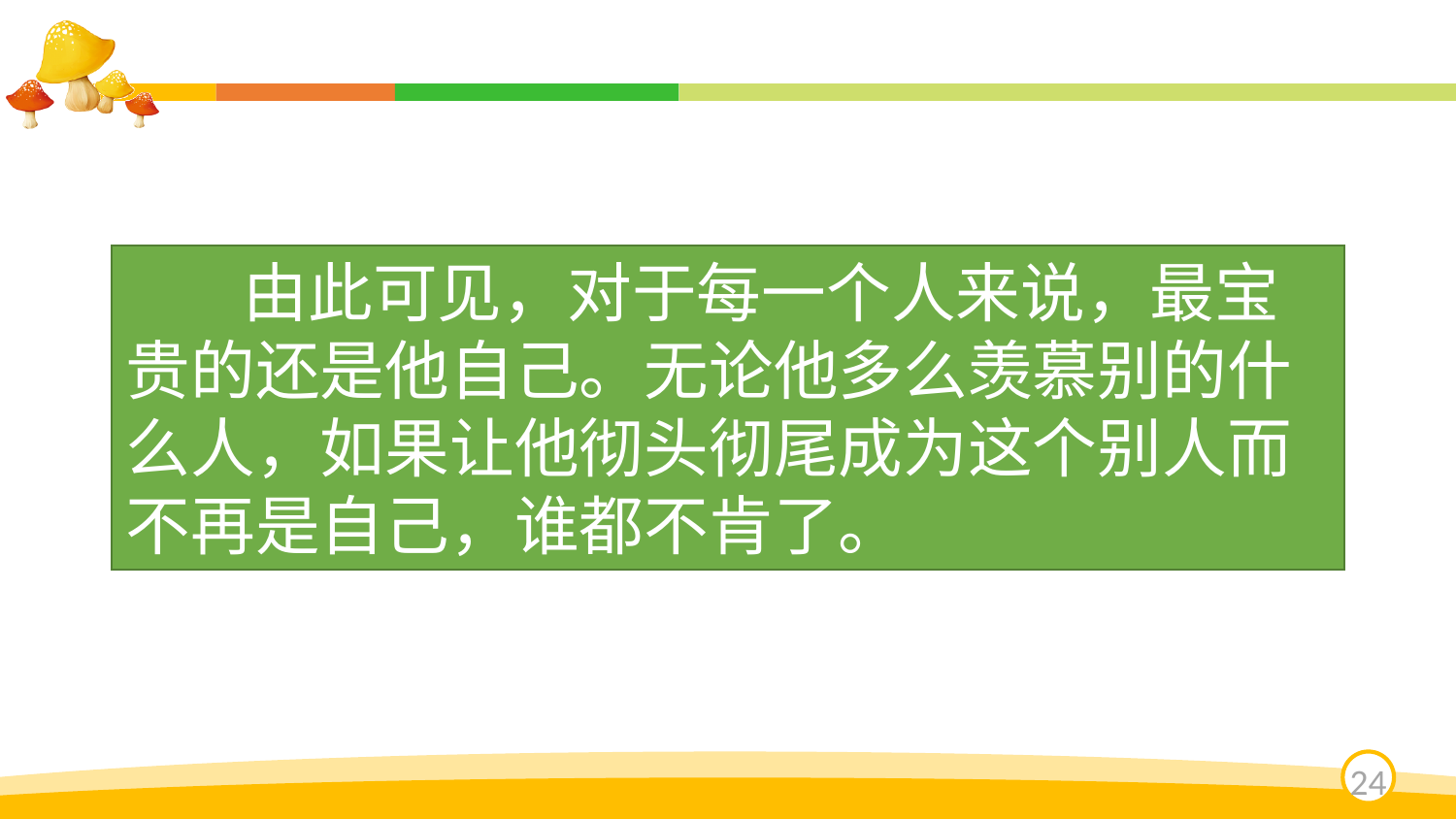

由此可见，对于每一个人来说，最宝贵的还是他自己。无论他多么羡慕别的什么人，如果让他彻头彻尾成为这个别人而不再是自己，谁都不肯了。